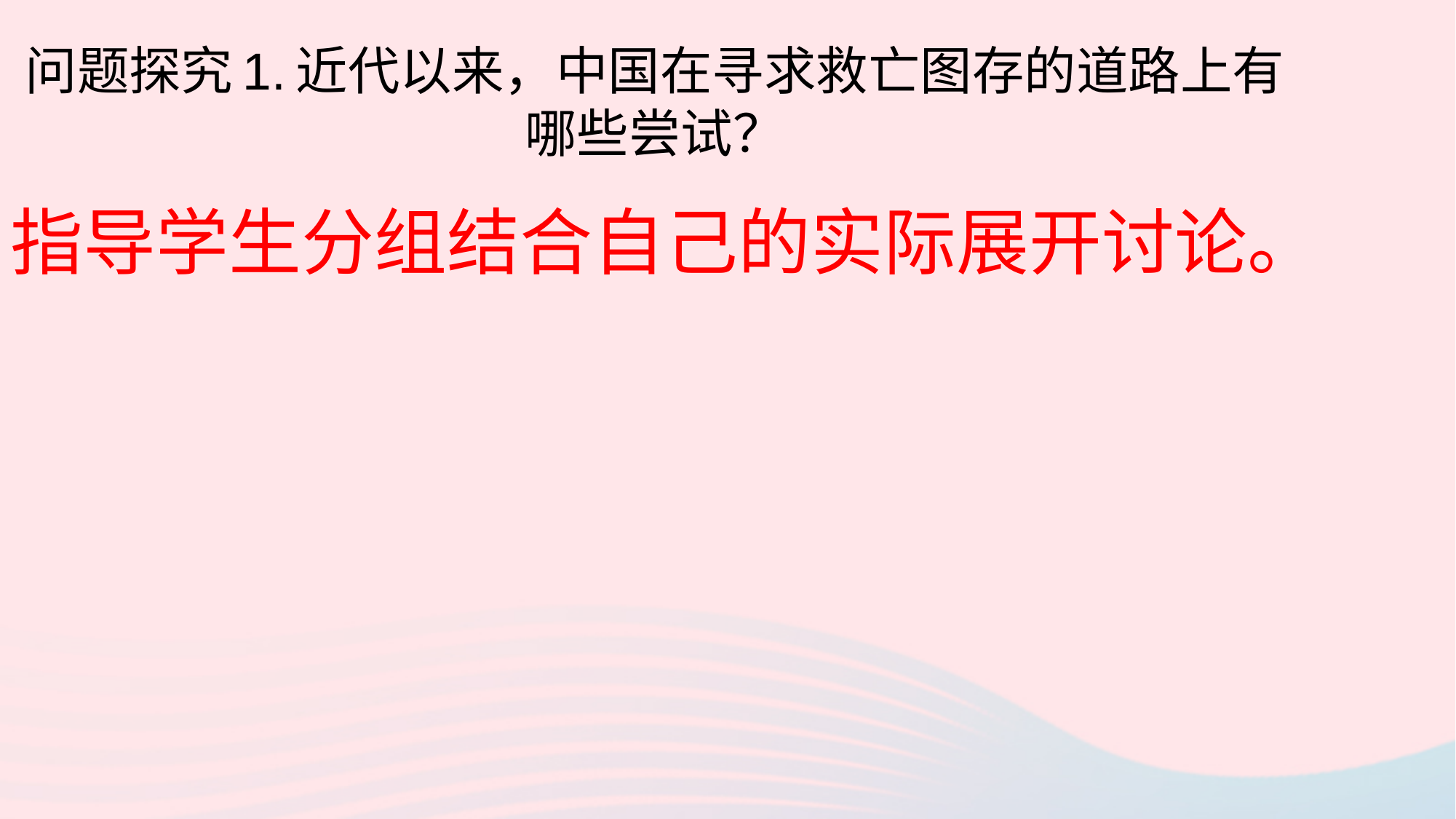

问题探究1.近代以来，中国在寻求救亡图存的道路上有哪些尝试？
指导学生分组结合自己的实际展开讨论。